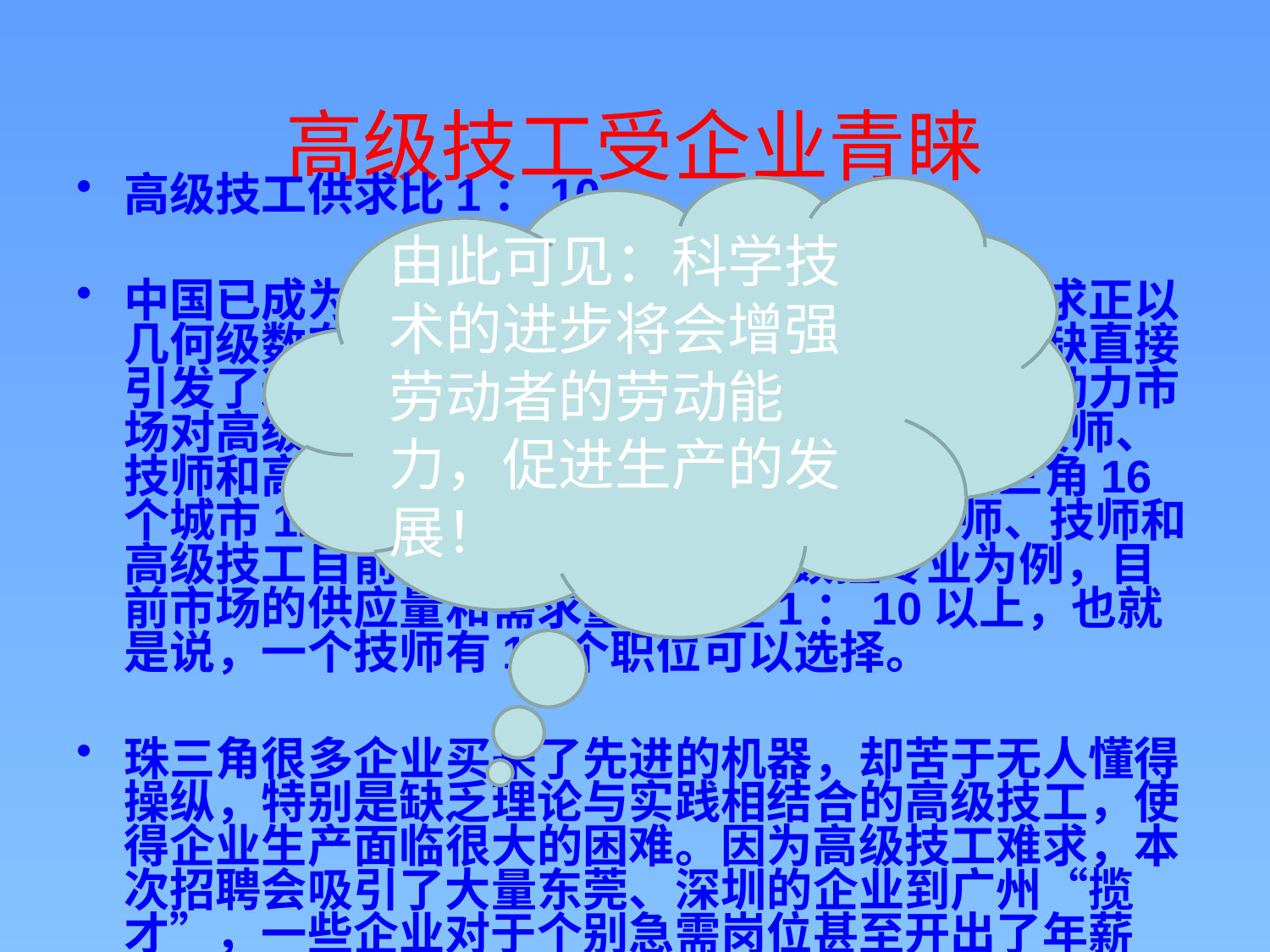

高级技工受企业青睐
高级技工供求比1：10

中国已成为世界的制造工厂，对技术人才的需求正以几何级数在增长，技工，特别是高级技工的紧缺直接引发了这场白热化的技工争夺战。在广州，劳动力市场对高级技工的需求量约14万，但目前高级技师、技师和高级技工的数量约3万人。据说，长三角16个城市120多万家制造型企业中，高级技师、技师和高级技工目前岗位缺口68%。以数控专业为例，目前市场的供应量和需求量之比在1：10以上，也就是说，一个技师有10个职位可以选择。

珠三角很多企业买来了先进的机器，却苦于无人懂得操纵，特别是缺乏理论与实践相结合的高级技工，使得企业生产面临很大的困难。因为高级技工难求，本次招聘会吸引了大量东莞、深圳的企业到广州“揽才”，一些企业对于个别急需岗位甚至开出了年薪50万元的天价。
由此可见：科学技术的进步将会增强劳动者的劳动能力，促进生产的发展！